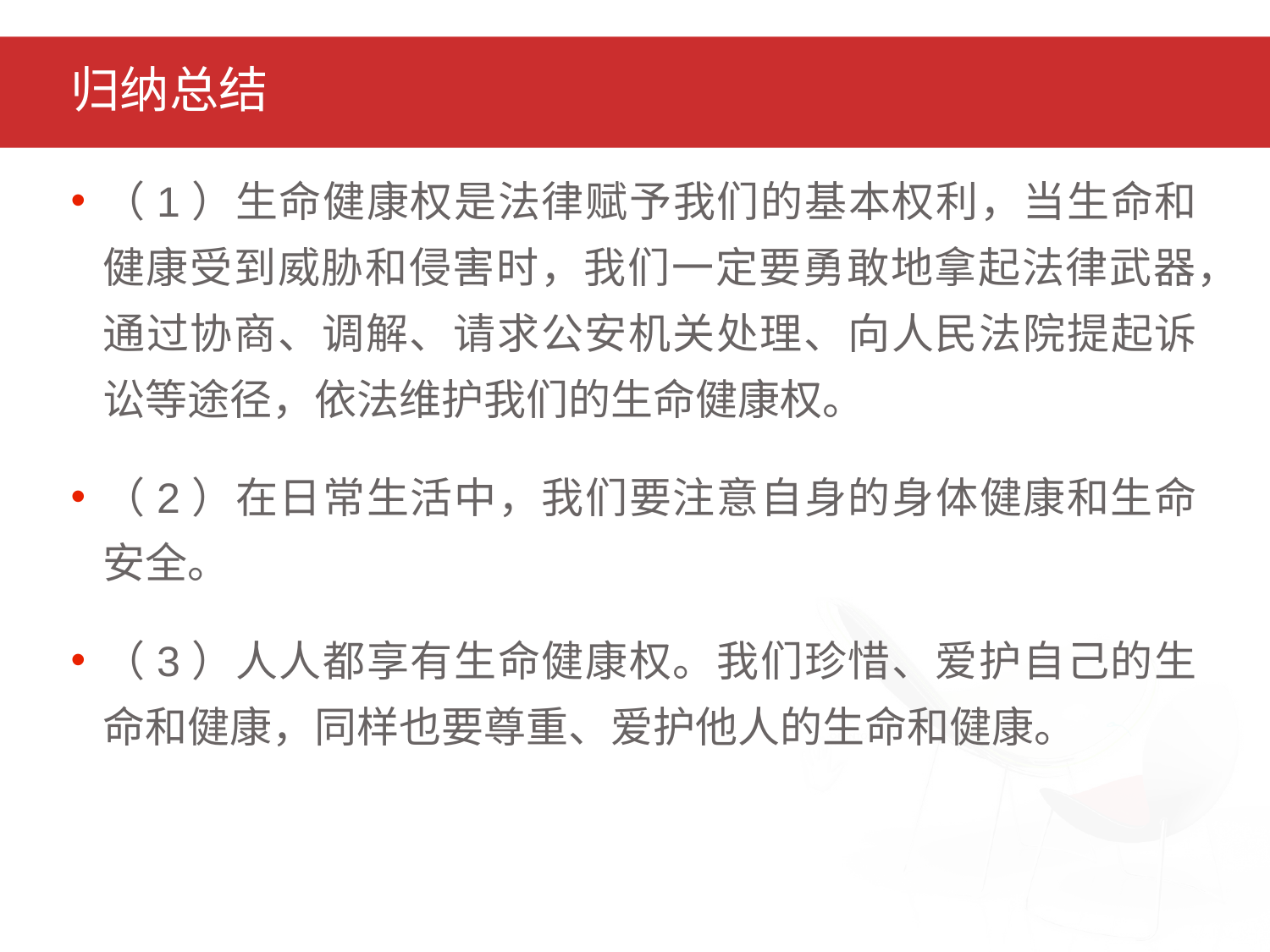

# 归纳总结
（1）生命健康权是法律赋予我们的基本权利，当生命和健康受到威胁和侵害时，我们一定要勇敢地拿起法律武器，通过协商、调解、请求公安机关处理、向人民法院提起诉讼等途径，依法维护我们的生命健康权。
（2）在日常生活中，我们要注意自身的身体健康和生命安全。
（3）人人都享有生命健康权。我们珍惜、爱护自己的生命和健康，同样也要尊重、爱护他人的生命和健康。